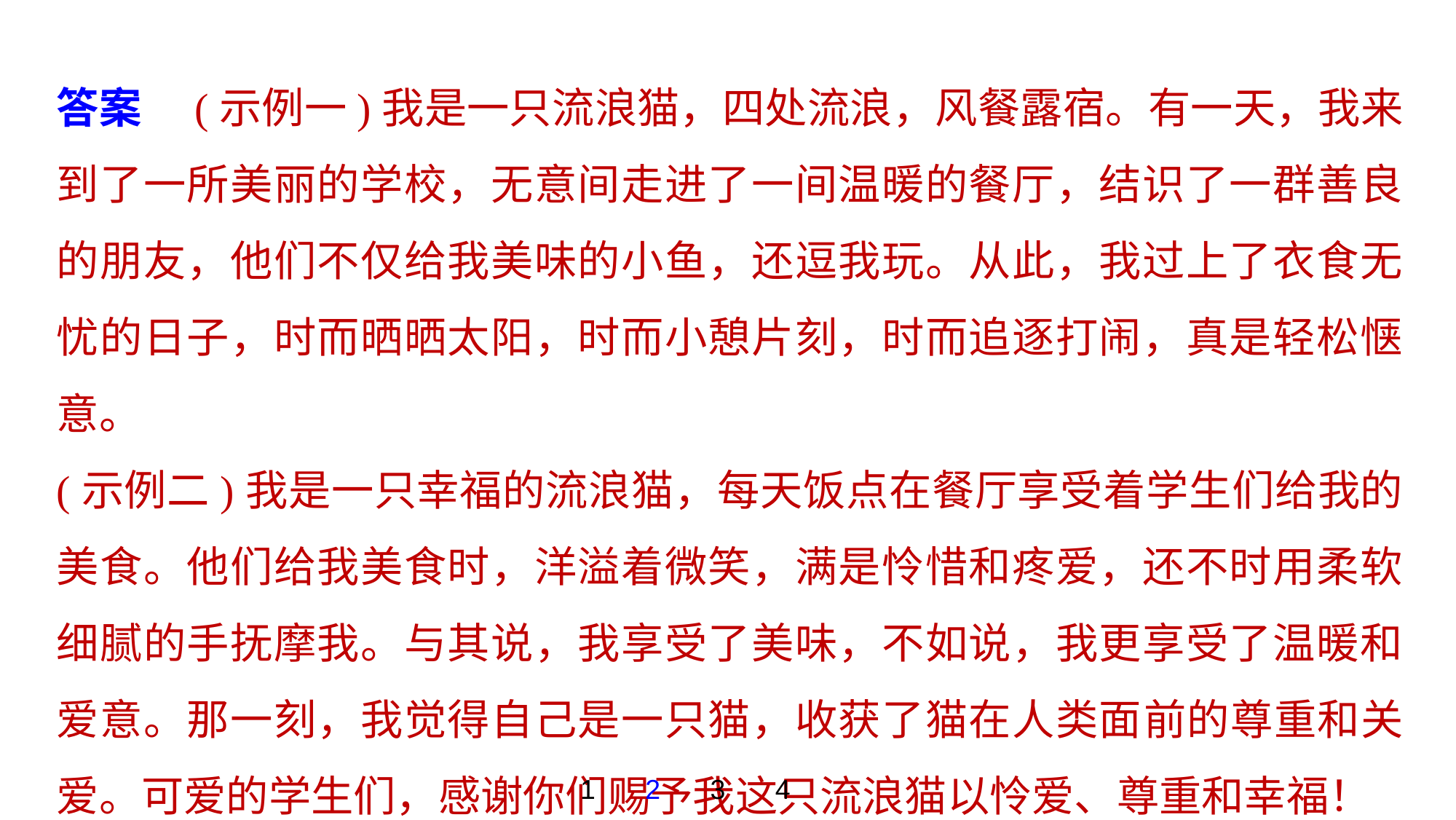

答案　(示例一)我是一只流浪猫，四处流浪，风餐露宿。有一天，我来到了一所美丽的学校，无意间走进了一间温暖的餐厅，结识了一群善良的朋友，他们不仅给我美味的小鱼，还逗我玩。从此，我过上了衣食无忧的日子，时而晒晒太阳，时而小憩片刻，时而追逐打闹，真是轻松惬意。
(示例二)我是一只幸福的流浪猫，每天饭点在餐厅享受着学生们给我的美食。他们给我美食时，洋溢着微笑，满是怜惜和疼爱，还不时用柔软细腻的手抚摩我。与其说，我享受了美味，不如说，我更享受了温暖和爱意。那一刻，我觉得自己是一只猫，收获了猫在人类面前的尊重和关爱。可爱的学生们，感谢你们赐予我这只流浪猫以怜爱、尊重和幸福！
1
2
3
4